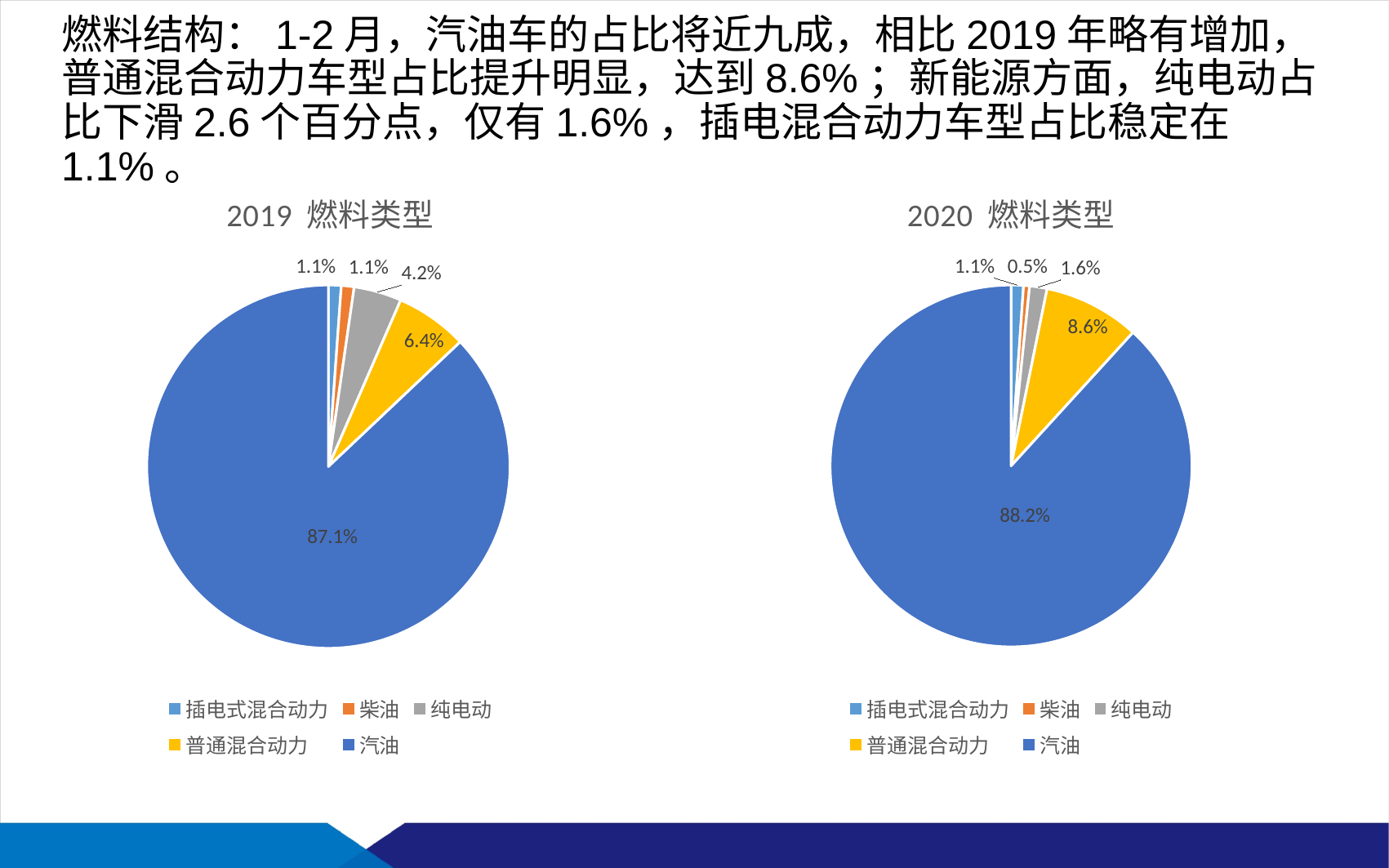

燃料结构：1-2月，汽油车的占比将近九成，相比2019年略有增加，普通混合动力车型占比提升明显，达到8.6%；新能源方面，纯电动占比下滑2.6个百分点，仅有1.6%，插电混合动力车型占比稳定在1.1%。

### Chart:

| Category | 2020 燃料类型 |
|---|---|
| 插电式混合动力 | 0.011073106864108315 |
| 柴油 | 0.005338638139799243 |
| 纯电动 | 0.015579485826220225 |
| 普通混合动力 | 0.08584448932779846 |
| 汽油 | 0.8821642798420738 |

### Chart:

| Category | 2019 燃料类型 |
|---|---|
| 插电式混合动力 | 0.011389444243761647 |
| 柴油 | 0.01139212663760144 |
| 纯电动 | 0.042443517727046756 |
| 普通混合动力 | 0.06419057871752962 |
| 汽油 | 0.8705843326740605 |